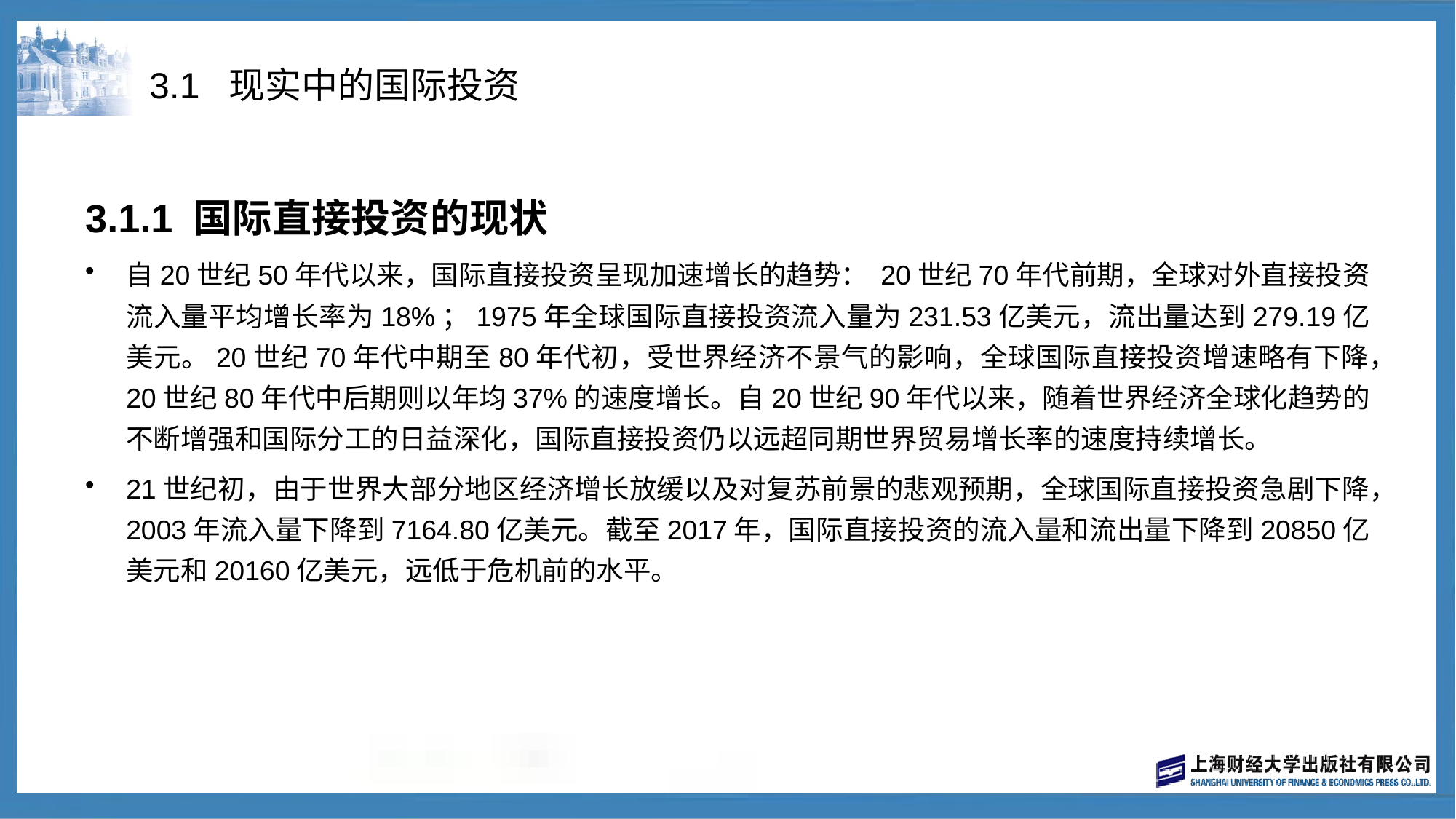

# 3.1  现实中的国际投资
3.1.1 国际直接投资的现状
自20世纪50年代以来，国际直接投资呈现加速增长的趋势： 20世纪70年代前期，全球对外直接投资流入量平均增长率为18%；1975年全球国际直接投资流入量为231.53亿美元，流出量达到279.19亿美元。20世纪70年代中期至80年代初，受世界经济不景气的影响，全球国际直接投资增速略有下降，20世纪80年代中后期则以年均37%的速度增长。自20世纪90年代以来，随着世界经济全球化趋势的不断增强和国际分工的日益深化，国际直接投资仍以远超同期世界贸易增长率的速度持续增长。
21世纪初，由于世界大部分地区经济增长放缓以及对复苏前景的悲观预期，全球国际直接投资急剧下降，2003年流入量下降到7164.80亿美元。截至2017年，国际直接投资的流入量和流出量下降到20850亿美元和20160亿美元，远低于危机前的水平。